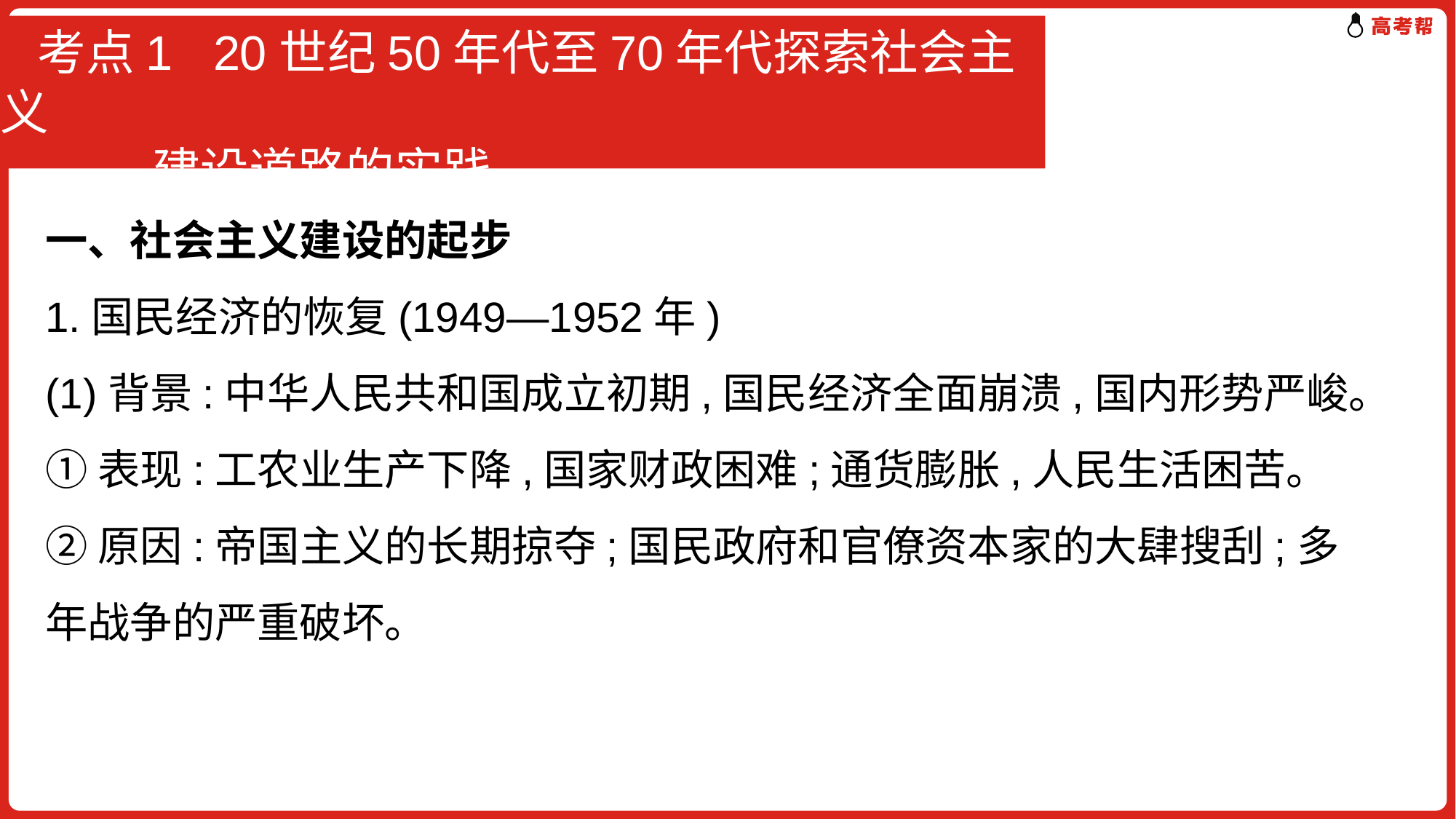

# 考点1   20世纪50年代至70年代探索社会主义 建设道路的实践
一、社会主义建设的起步
1.国民经济的恢复(1949—1952年)
(1)背景:中华人民共和国成立初期,国民经济全面崩溃,国内形势严峻。
①表现:工农业生产下降,国家财政困难;通货膨胀,人民生活困苦。
②原因:帝国主义的长期掠夺;国民政府和官僚资本家的大肆搜刮;多年战争的严重破坏。